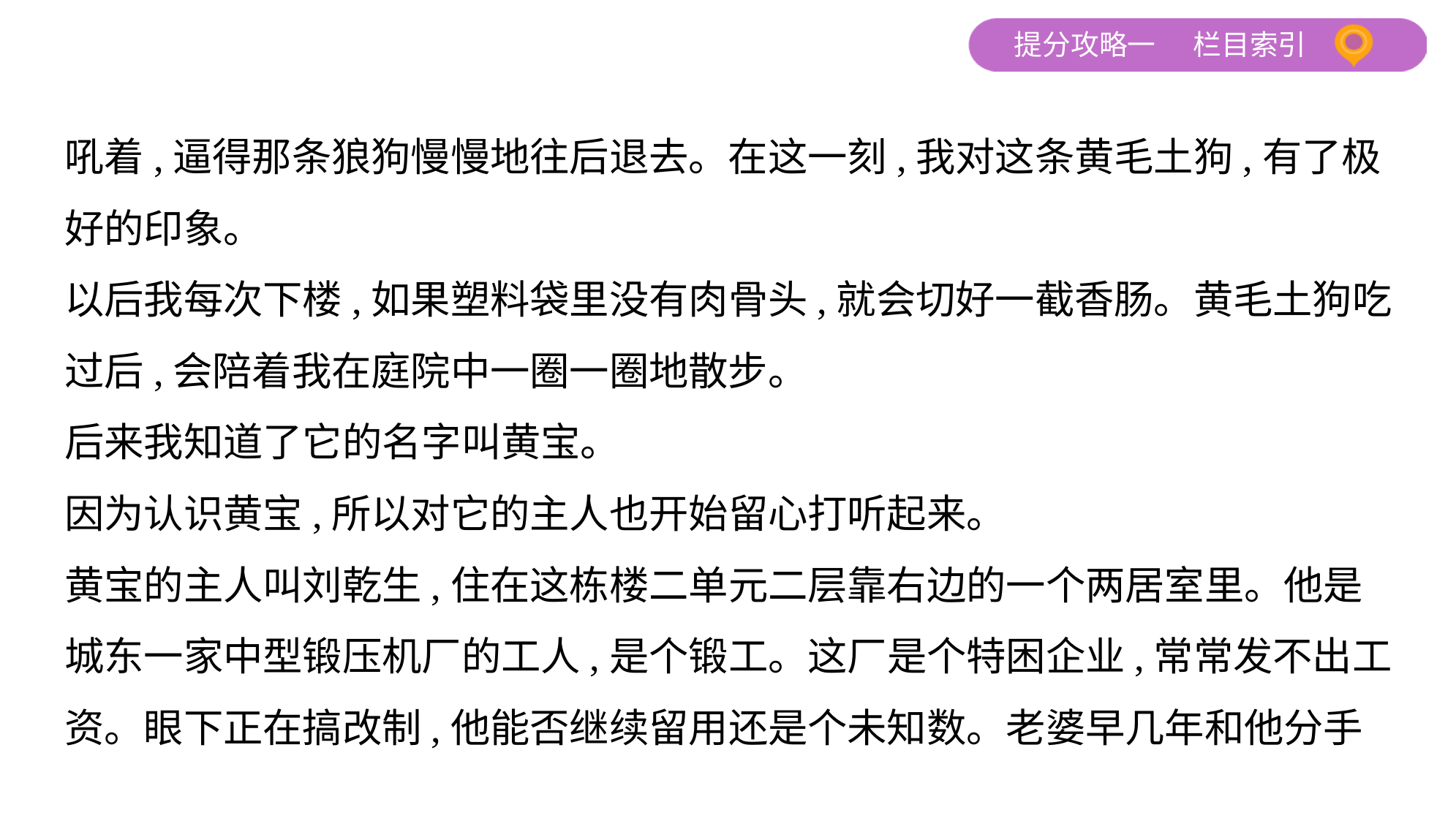

吼着,逼得那条狼狗慢慢地往后退去。在这一刻,我对这条黄毛土狗,有了极
好的印象。
以后我每次下楼,如果塑料袋里没有肉骨头,就会切好一截香肠。黄毛土狗吃
过后,会陪着我在庭院中一圈一圈地散步。
后来我知道了它的名字叫黄宝。
因为认识黄宝,所以对它的主人也开始留心打听起来。
黄宝的主人叫刘乾生,住在这栋楼二单元二层靠右边的一个两居室里。他是
城东一家中型锻压机厂的工人,是个锻工。这厂是个特困企业,常常发不出工
资。眼下正在搞改制,他能否继续留用还是个未知数。老婆早几年和他分手